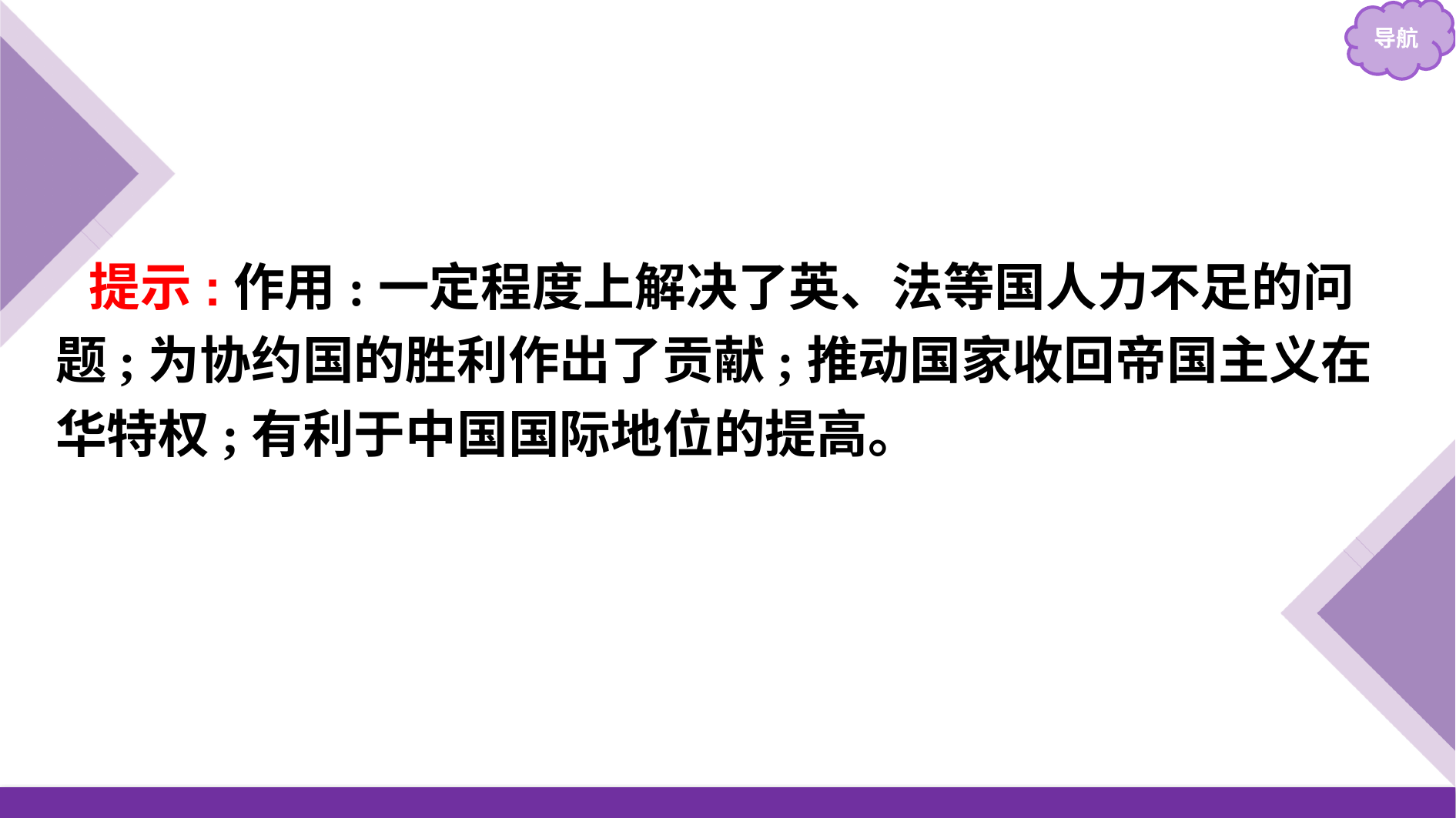

提示:作用:一定程度上解决了英、法等国人力不足的问题;为协约国的胜利作出了贡献;推动国家收回帝国主义在华特权;有利于中国国际地位的提高。